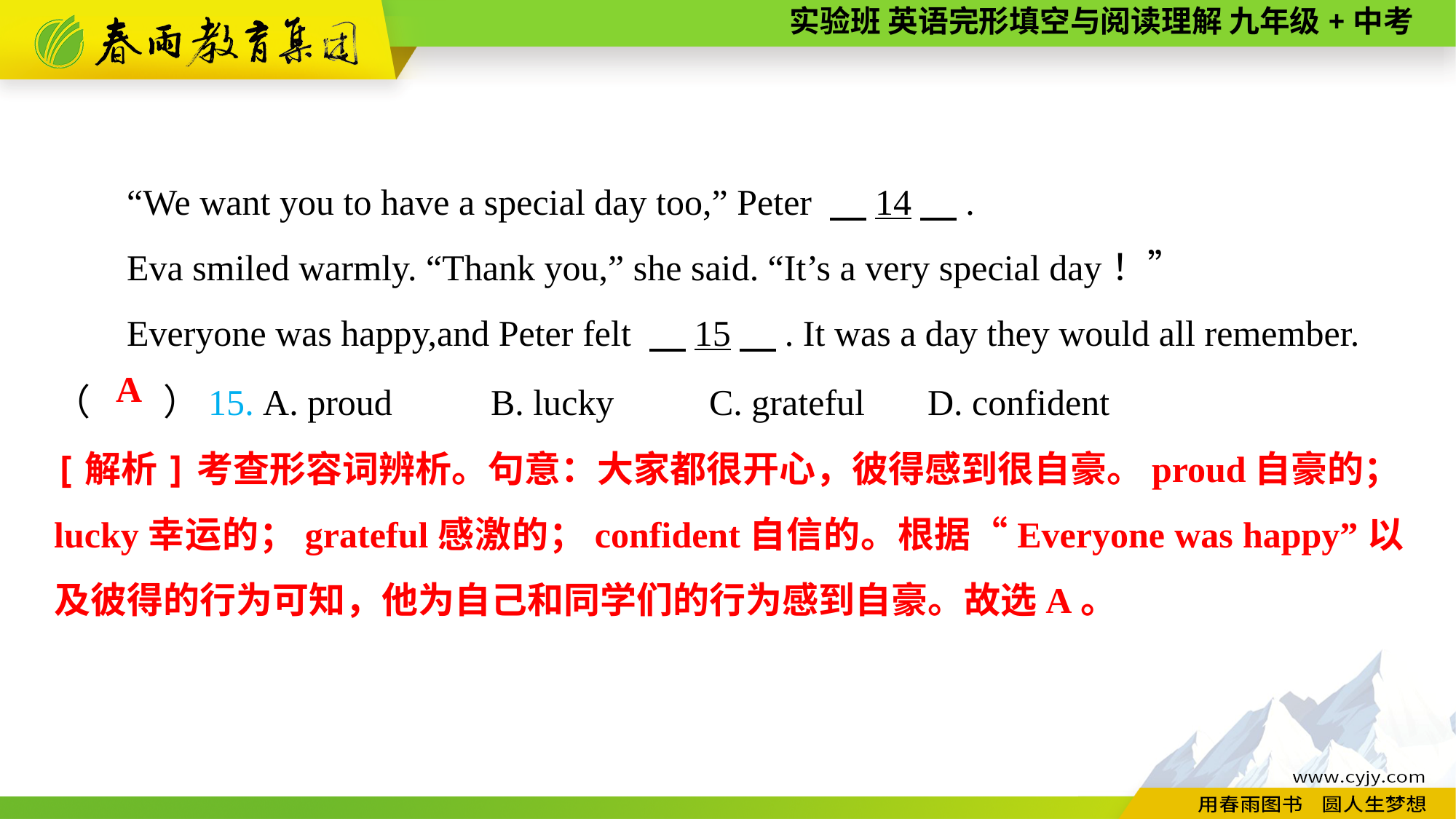

“We want you to have a special day too,” Peter 　14　.
Eva smiled warmly. “Thank you,” she said. “It’s a very special day！”
Everyone was happy,and Peter felt 　15　. It was a day they would all remember.
（　　）15. A. proud	B. lucky	C. grateful	D. confident
A
[解析]考查形容词辨析。句意：大家都很开心，彼得感到很自豪。proud自豪的；lucky幸运的；grateful感激的；confident自信的。根据“Everyone was happy”以及彼得的行为可知，他为自己和同学们的行为感到自豪。故选A。